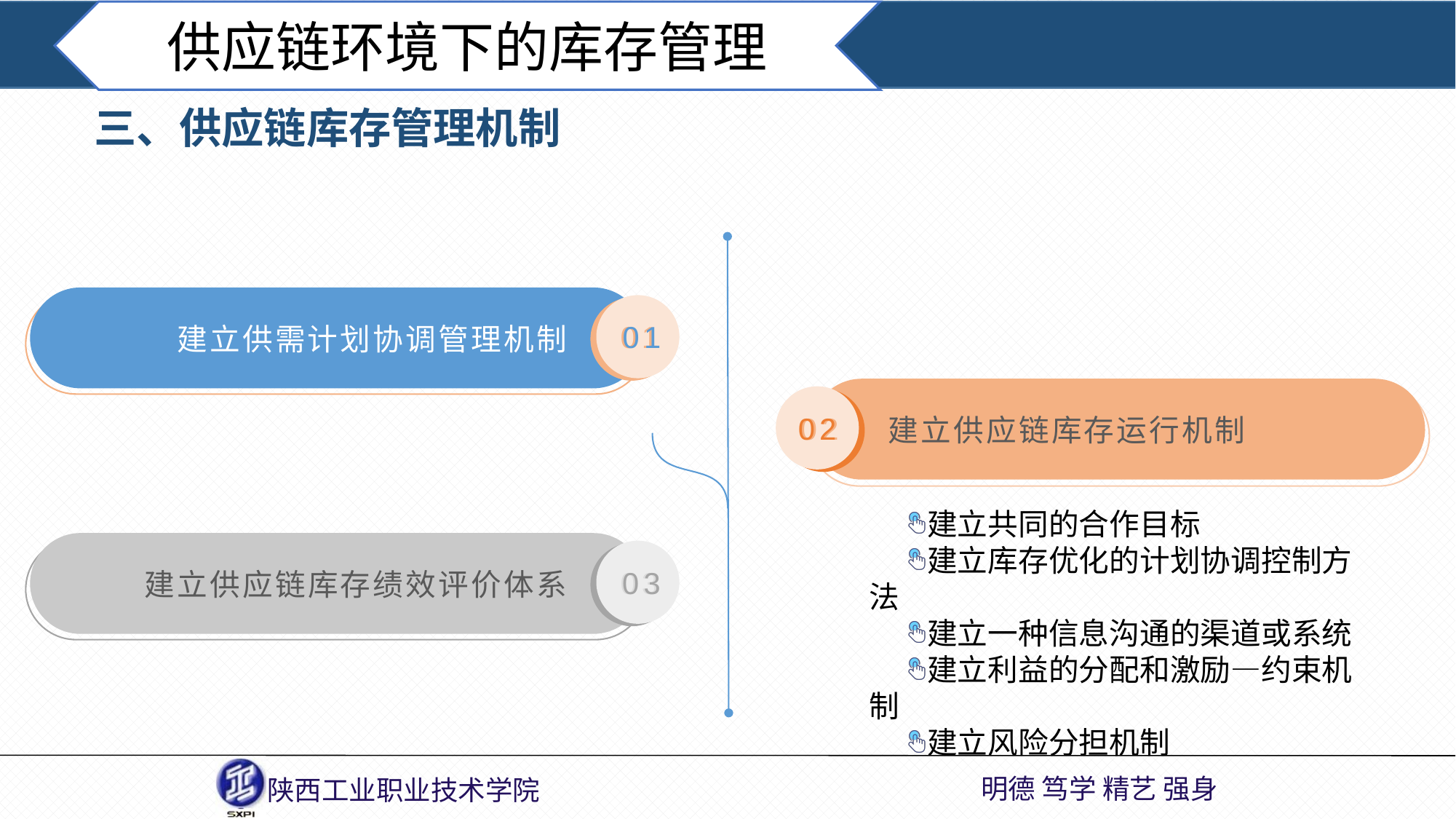

供应链环境下的库存管理
三、供应链库存管理机制

建立供需计划协调管理机制
01
01

建立供应链库存运行机制
02
02
建立共同的合作目标
建立库存优化的计划协调控制方法
建立一种信息沟通的渠道或系统
建立利益的分配和激励—约束机制
建立风险分担机制

建立供应链库存绩效评价体系
03
03